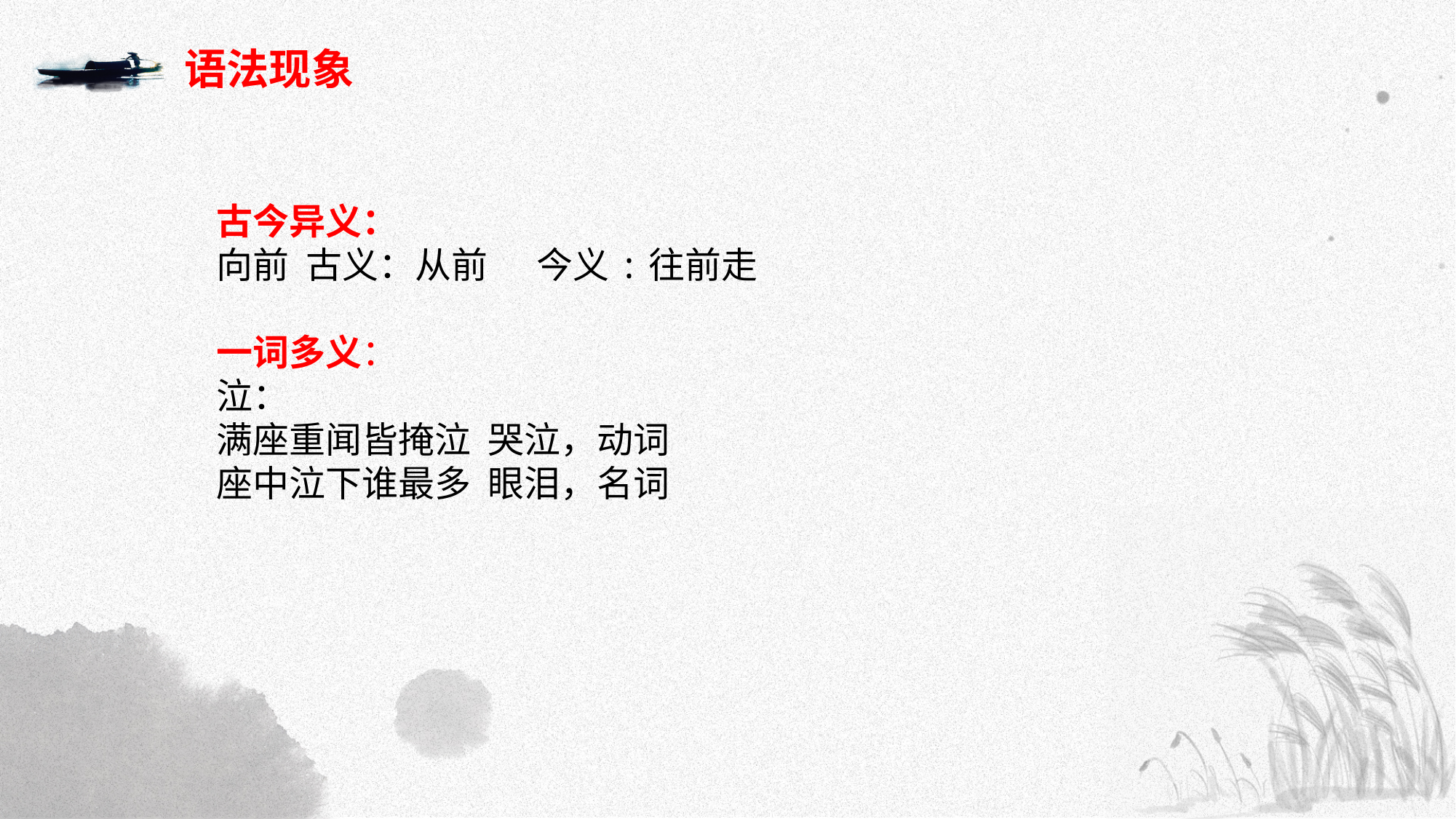

语法现象
古今异义：
向前  古义：从前      今义:往前走

一词多义：
泣：
满座重闻皆掩泣  哭泣，动词
座中泣下谁最多  眼泪，名词